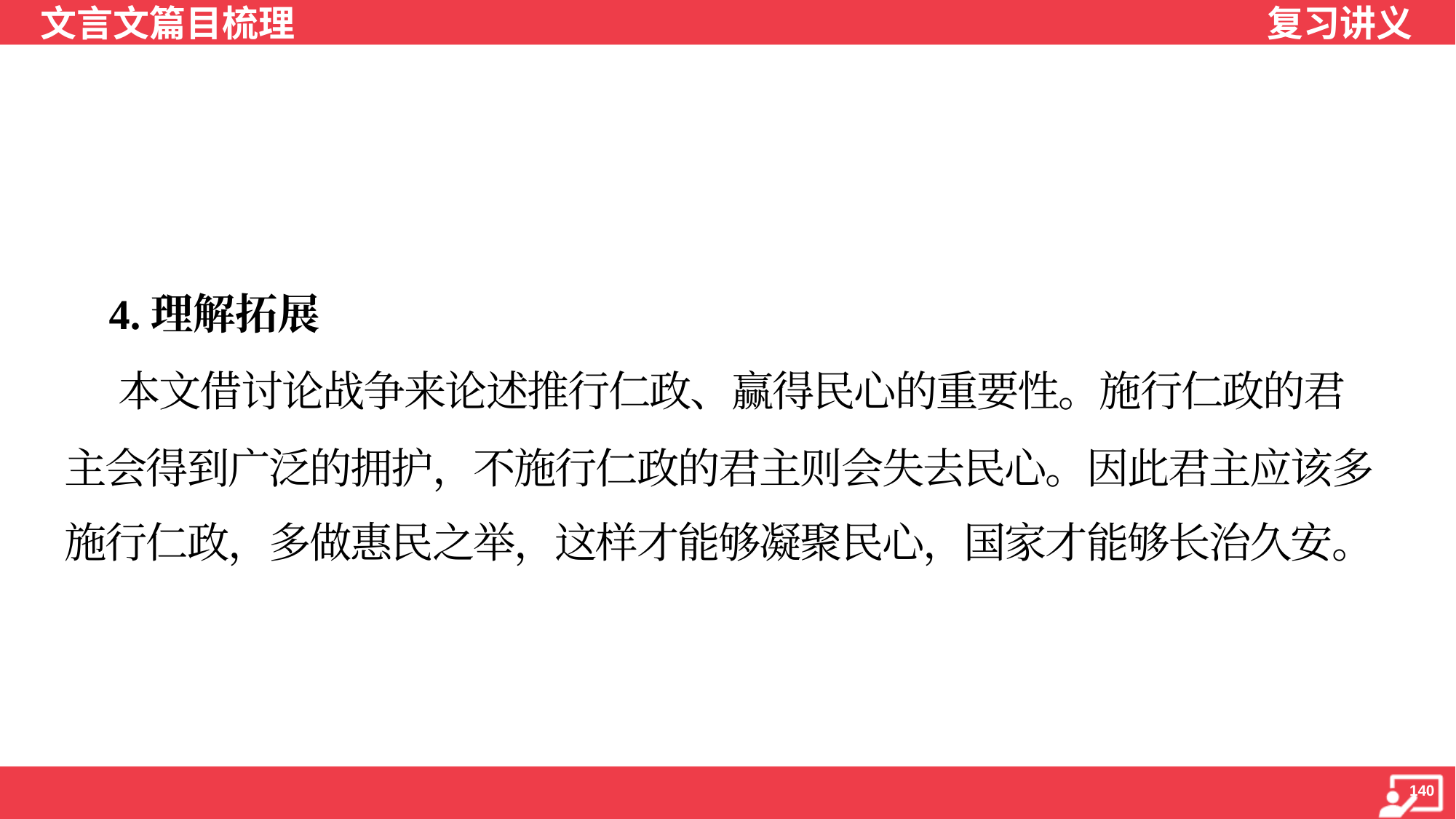

4.理解拓展
    本文借讨论战争来论述推行仁政、赢得民心的重要性。施行仁政的君
主会得到广泛的拥护，不施行仁政的君主则会失去民心。因此君主应该多
施行仁政，多做惠民之举，这样才能够凝聚民心，国家才能够长治久安。